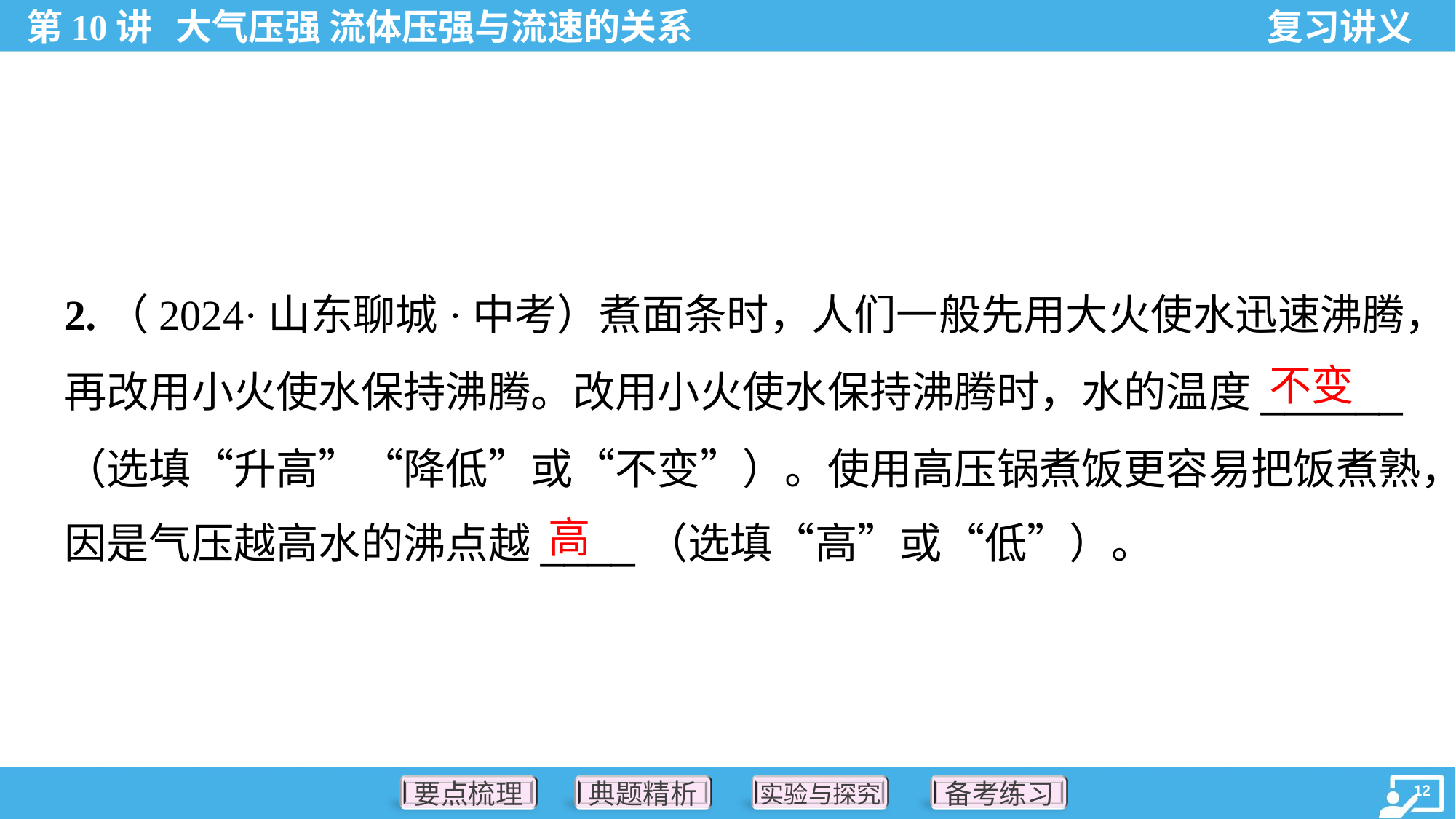

2.（2024·山东聊城·中考）煮面条时，人们一般先用大火使水迅速沸腾，
再改用小火使水保持沸腾。改用小火使水保持沸腾时，水的温度______
（选填“升高”“降低”或“不变”）。使用高压锅煮饭更容易把饭煮熟，原
因是气压越高水的沸点越____（选填“高”或“低”）。
不变
高